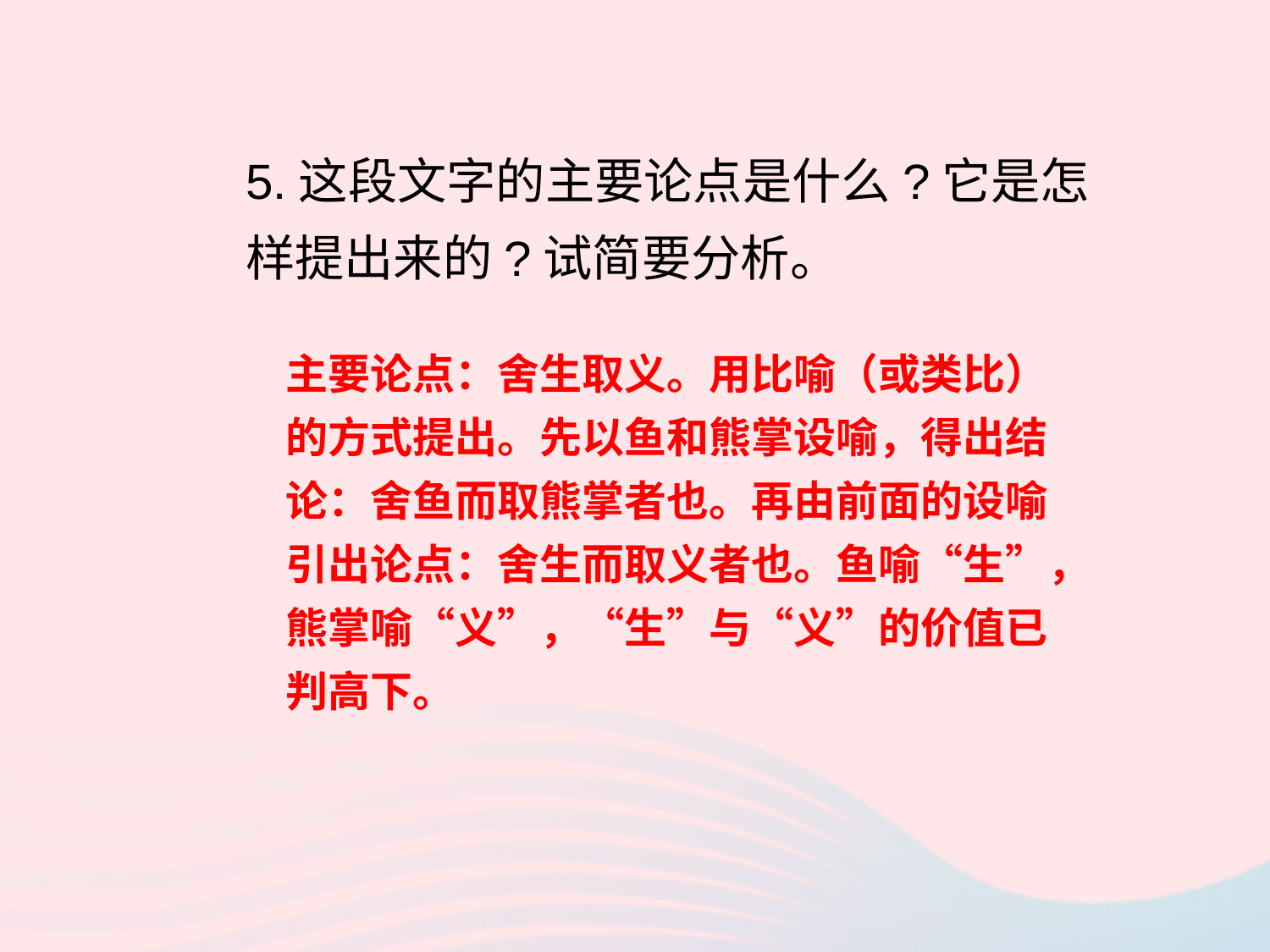

5.这段文字的主要论点是什么?它是怎样提出来的?试简要分析。
主要论点：舍生取义。用比喻（或类比）的方式提出。先以鱼和熊掌设喻，得出结论：舍鱼而取熊掌者也。再由前面的设喻引出论点：舍生而取义者也。鱼喻“生”，熊掌喻“义”，“生”与“义”的价值已判高下。